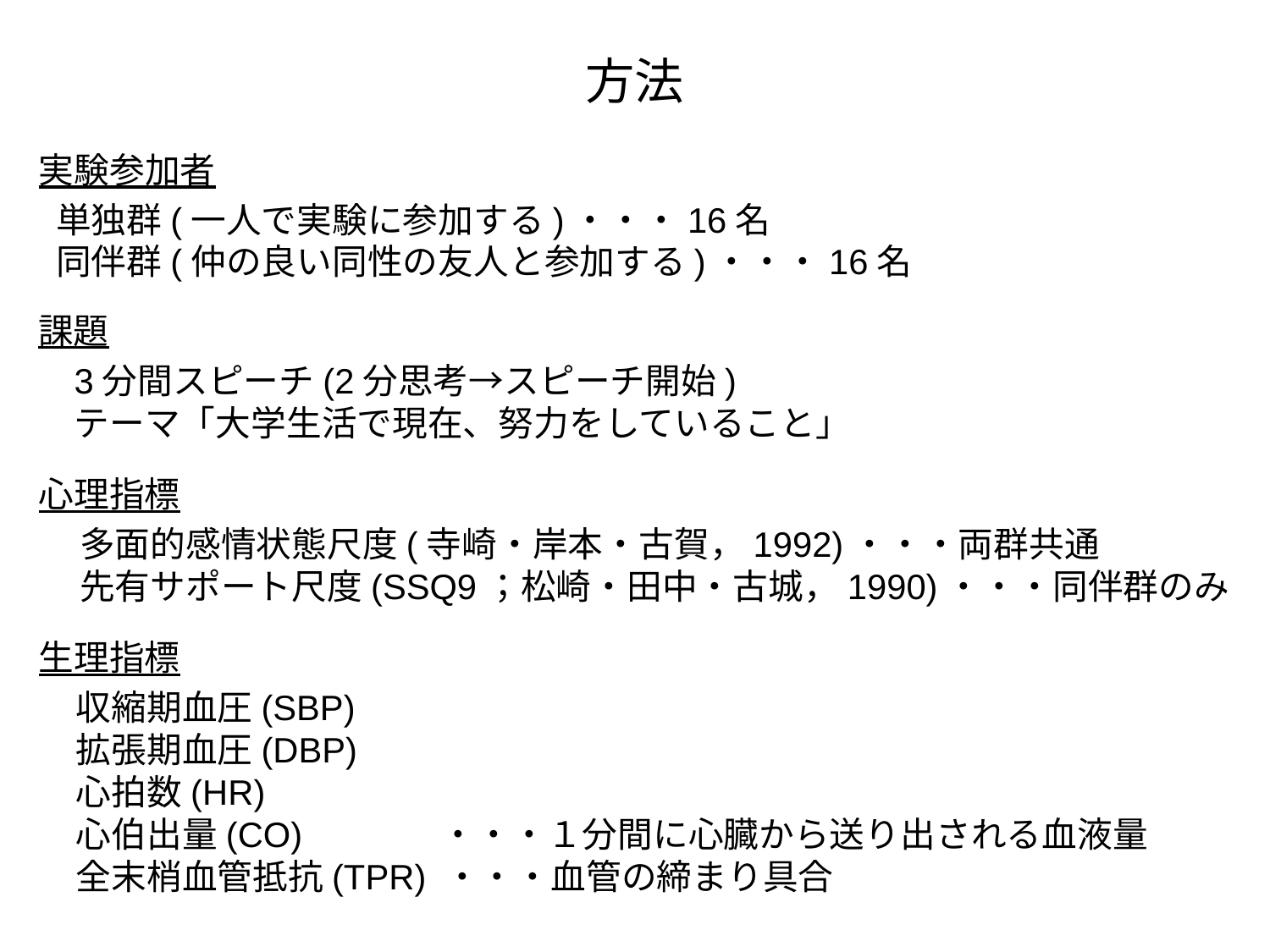

方法
実験参加者
単独群(一人で実験に参加する)・・・16名
同伴群(仲の良い同性の友人と参加する)・・・16名
課題
3分間スピーチ(2分思考→スピーチ開始)
テーマ「大学生活で現在、努力をしていること」
心理指標
多面的感情状態尺度(寺崎・岸本・古賀，1992)・・・両群共通
先有サポート尺度(SSQ9；松崎・田中・古城，1990)・・・同伴群のみ
生理指標
収縮期血圧(SBP)
拡張期血圧(DBP)
心拍数(HR)
心伯出量(CO)　　　   ・・・１分間に心臓から送り出される血液量
全末梢血管抵抗(TPR) ・・・血管の締まり具合